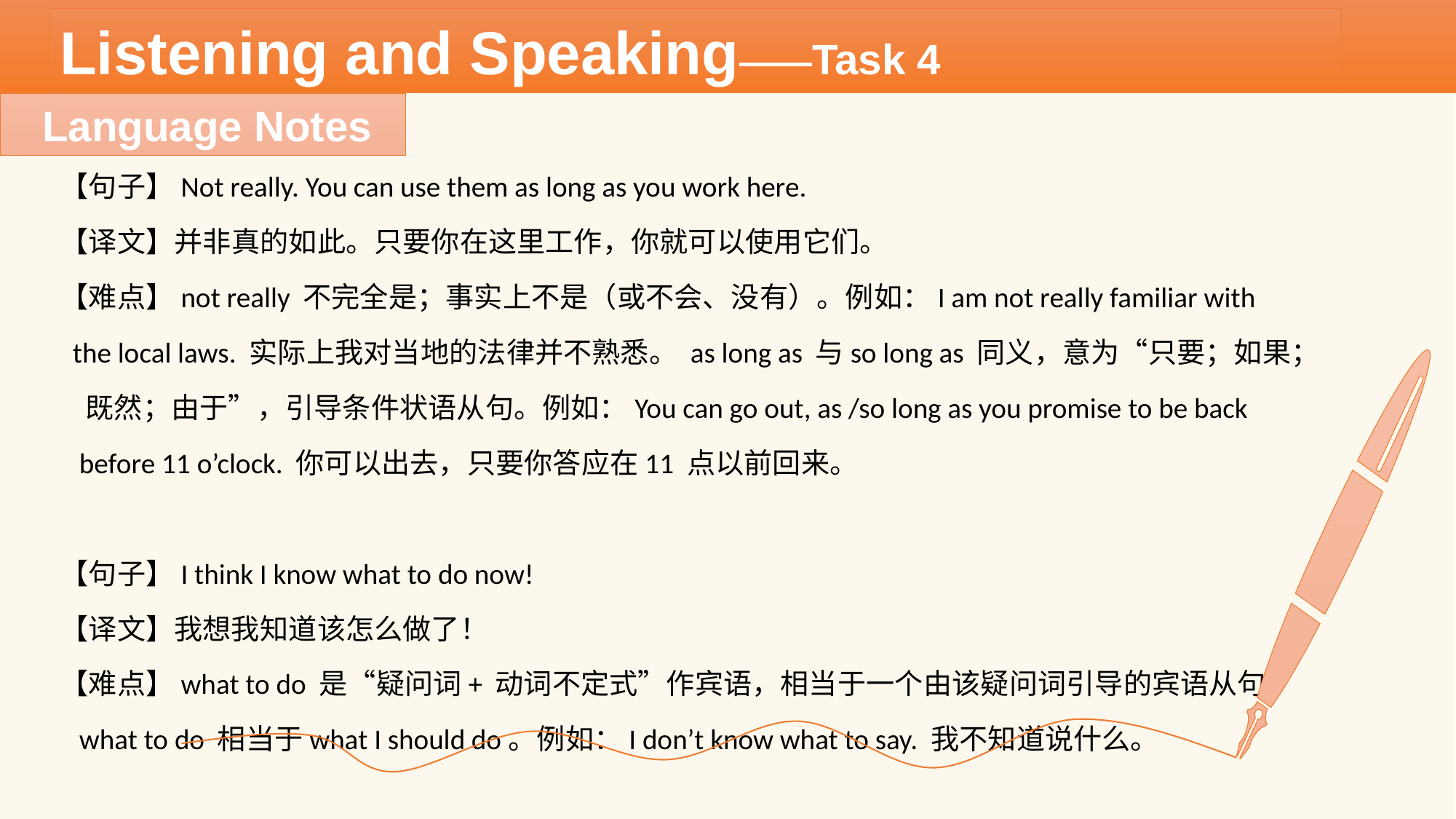

Listening and Speaking——Task 4
Language Notes
【句子】Not really. You can use them as long as you work here.
【译文】并非真的如此。只要你在这里工作，你就可以使用它们。
【难点】not really 不完全是；事实上不是（或不会、没有）。例如：I am not really familiar with
  the local laws. 实际上我对当地的法律并不熟悉。 as long as 与so long as 同义，意为“只要；如果；
   既然；由于”，引导条件状语从句。例如：You can go out, as /so long as you promise to be back
   before 11 o’clock. 你可以出去，只要你答应在11 点以前回来。

【句子】I think I know what to do now!
【译文】我想我知道该怎么做了！
【难点】what to do 是“疑问词+ 动词不定式”作宾语，相当于一个由该疑问词引导的宾语从句。
   what to do 相当于what I should do。例如：I don’t know what to say. 我不知道说什么。